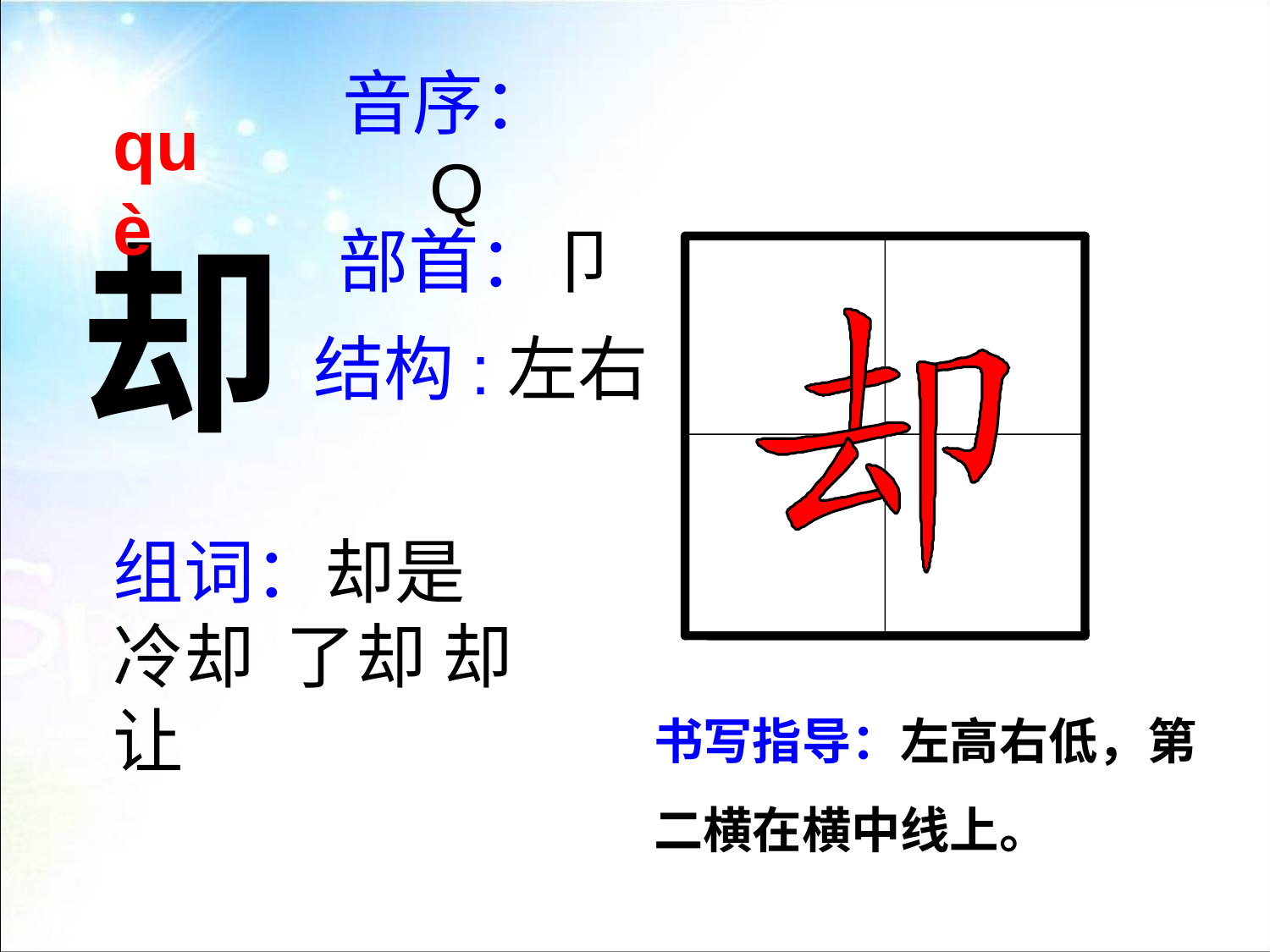

què
音序：Q
却
部首：卩

结构:左右

组词：却是  冷却  了却 却让
书写指导：左高右低，第二横在横中线上。